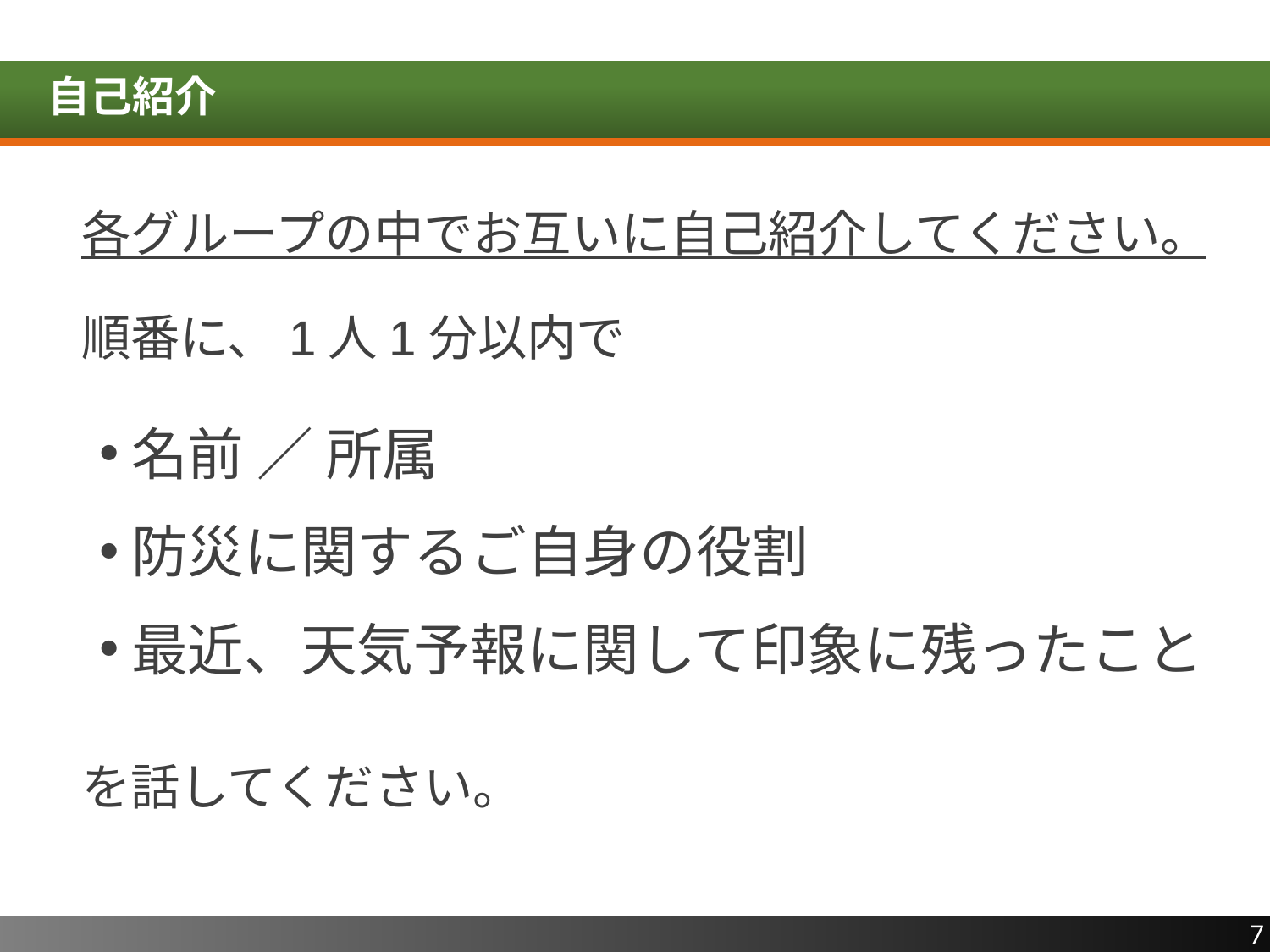

# 自己紹介
各グループの中でお互いに自己紹介してください。

順番に、1人1分以内で

名前 ／ 所属
防災に関するご自身の役割
最近、天気予報に関して印象に残ったこと

を話してください。

7